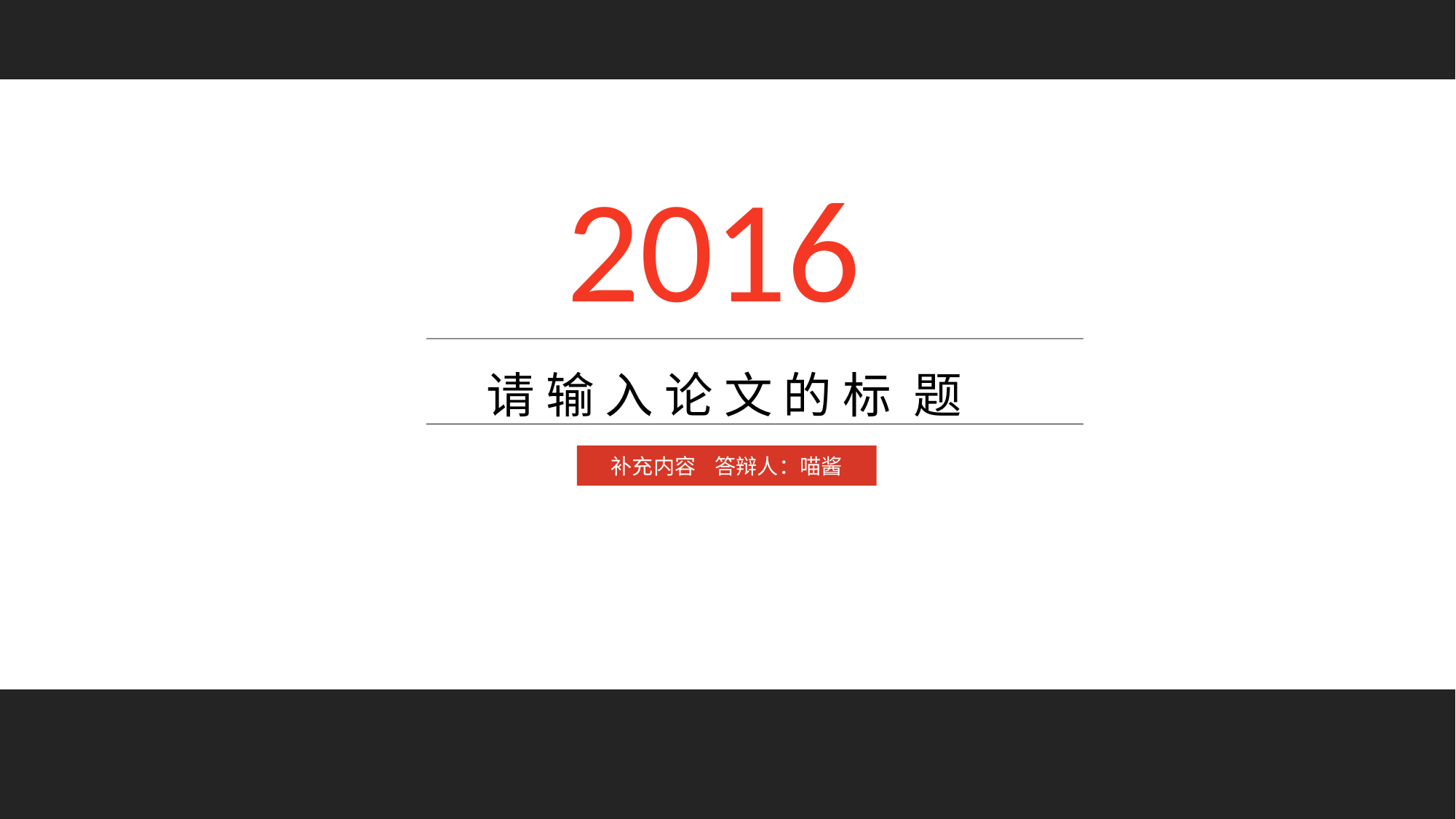

2016

  请 输 入 论 文 的 标  题

补充内容    答辩人：喵酱